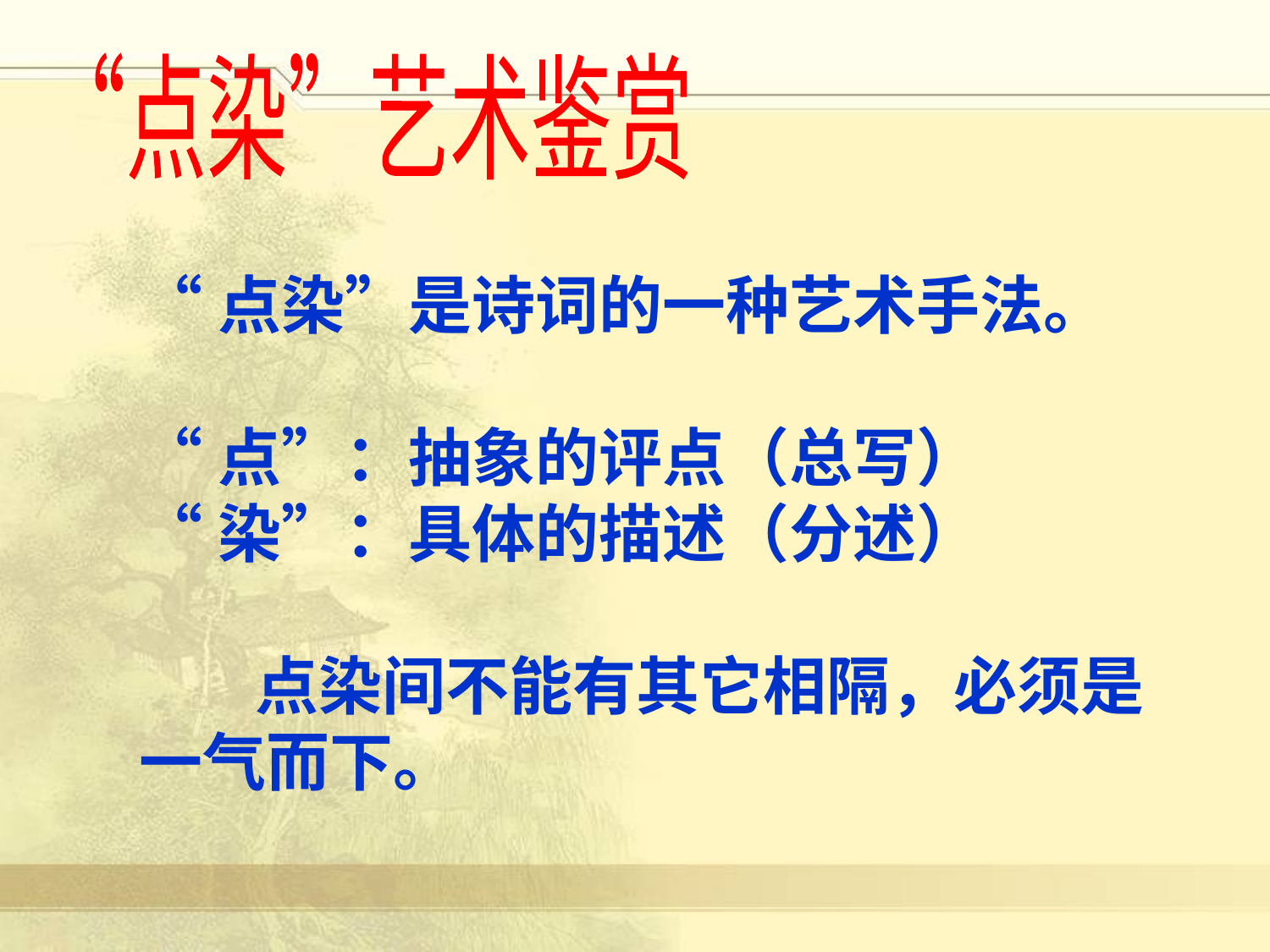

“点染”艺术鉴赏
“点染”是诗词的一种艺术手法。

“点”：抽象的评点（总写）
“染”：具体的描述（分述）

       点染间不能有其它相隔，必须是一气而下。